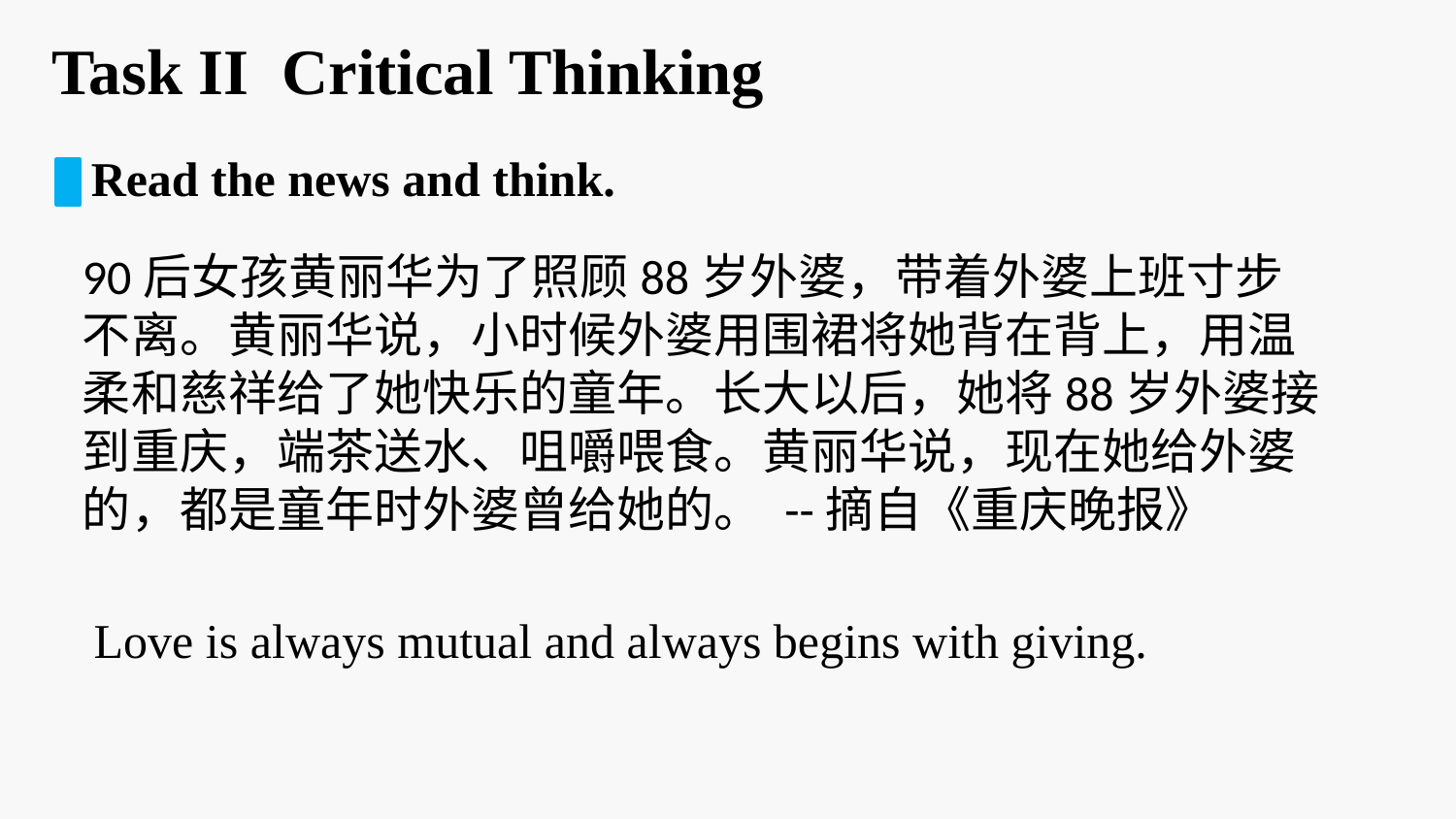

Task II  Critical Thinking
Read the news and think.

90后女孩黄丽华为了照顾88岁外婆，带着外婆上班寸步不离。黄丽华说，小时候外婆用围裙将她背在背上，用温柔和慈祥给了她快乐的童年。长大以后，她将88岁外婆接到重庆，端茶送水、咀嚼喂食。黄丽华说，现在她给外婆的，都是童年时外婆曾给她的。 --摘自《重庆晚报》
Love is always mutual and always begins with giving.